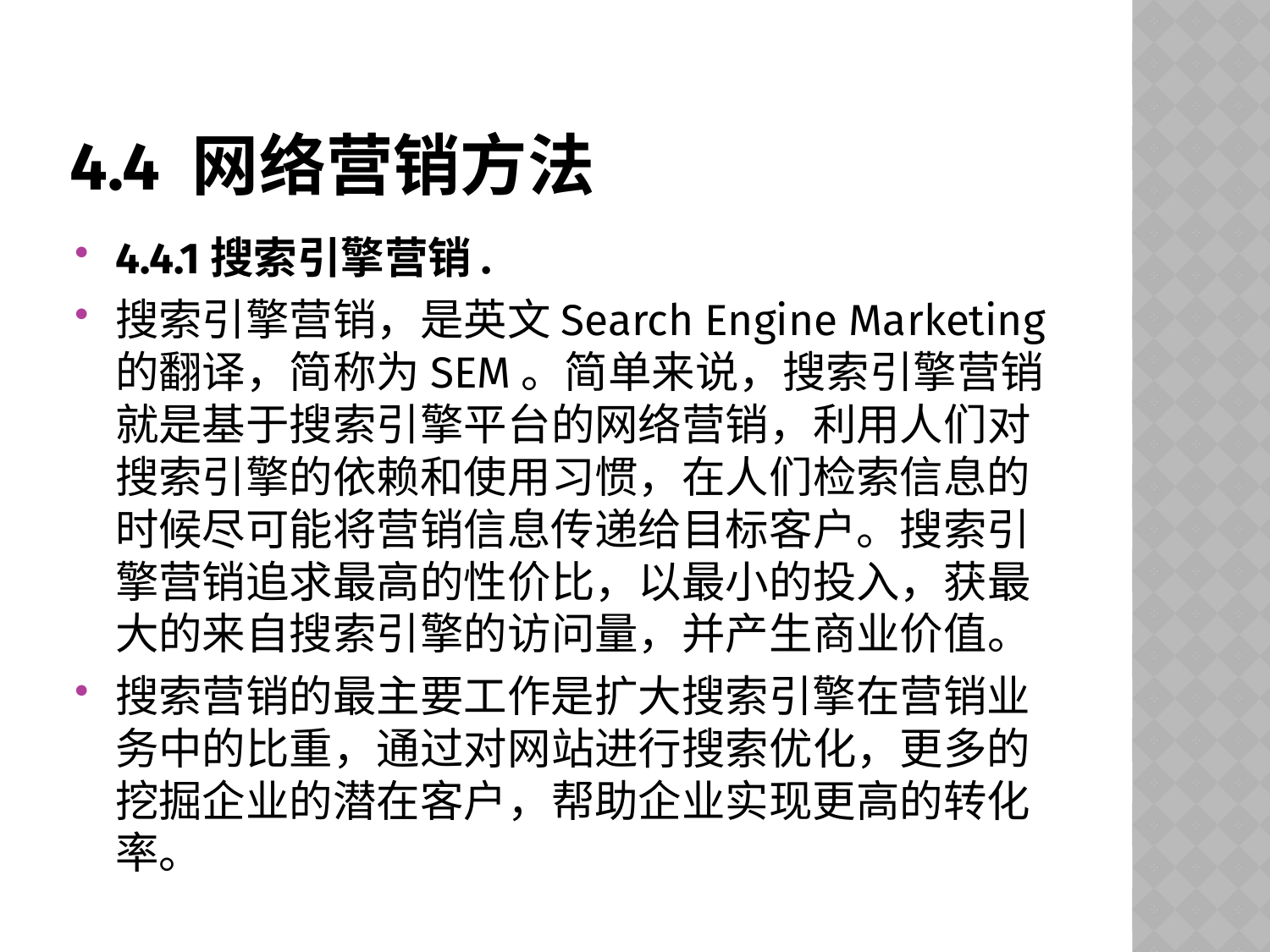

# 4.4 网络营销方法
4.4.1搜索引擎营销.
搜索引擎营销，是英文Search Engine Marketing的翻译，简称为SEM。简单来说，搜索引擎营销就是基于搜索引擎平台的网络营销，利用人们对搜索引擎的依赖和使用习惯，在人们检索信息的时候尽可能将营销信息传递给目标客户。搜索引擎营销追求最高的性价比，以最小的投入，获最大的来自搜索引擎的访问量，并产生商业价值。
搜索营销的最主要工作是扩大搜索引擎在营销业务中的比重，通过对网站进行搜索优化，更多的挖掘企业的潜在客户，帮助企业实现更高的转化率。